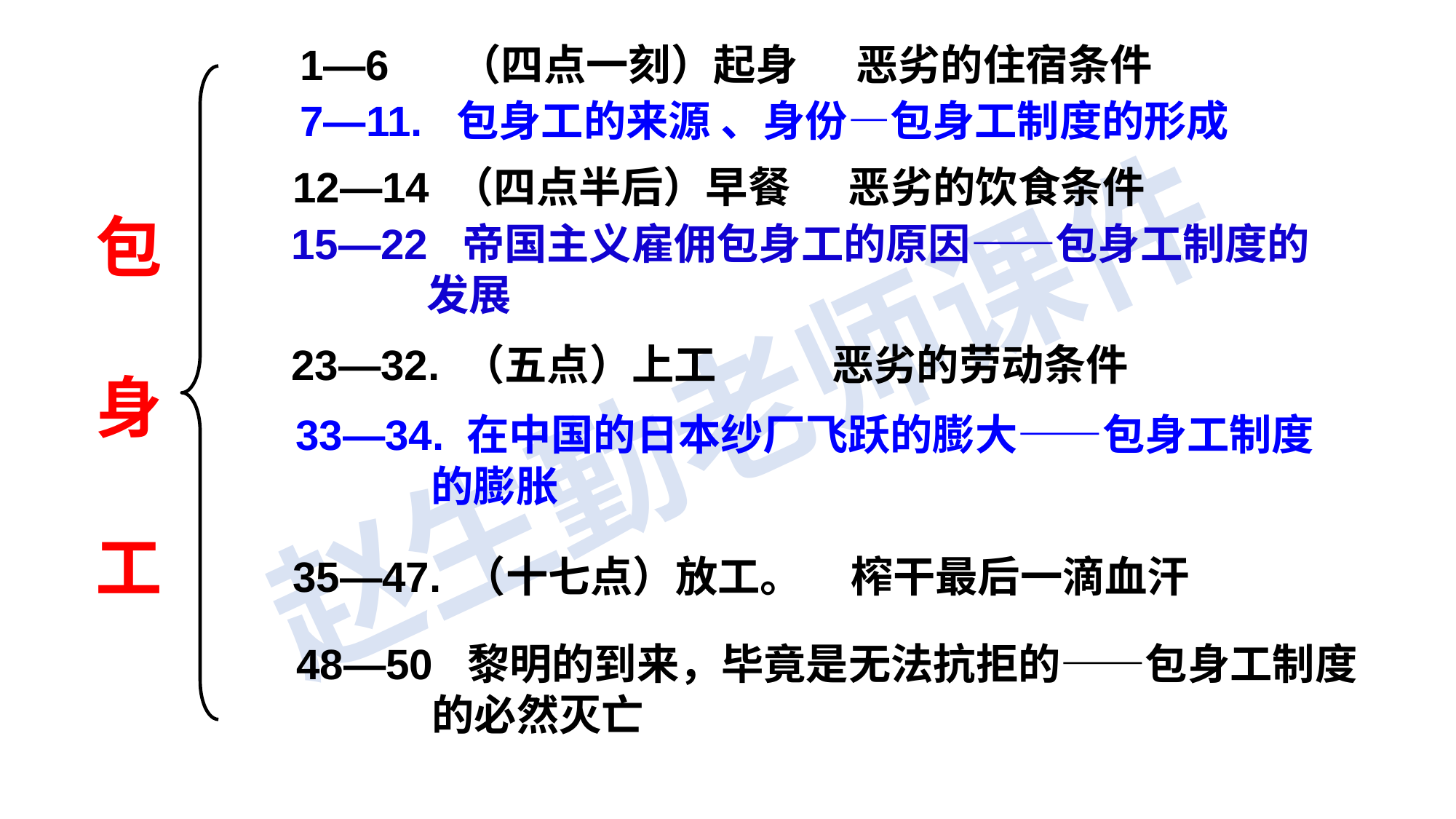

1—6     （四点一刻）起身      恶劣的住宿条件

7—11.  包身工的来源 、身份—包身工制度的形成

12—14 （四点半后）早餐      恶劣的饮食条件
包

身

工
15—22  帝国主义雇佣包身工的原因——包身工制度的
             发展
23—32. （五点）上工            恶劣的劳动条件
33—34. 在中国的日本纱厂飞跃的膨大——包身工制度
             的膨胀
35—47. （十七点）放工。     榨干最后一滴血汗
48—50  黎明的到来，毕竟是无法抗拒的——包身工制度
             的必然灭亡